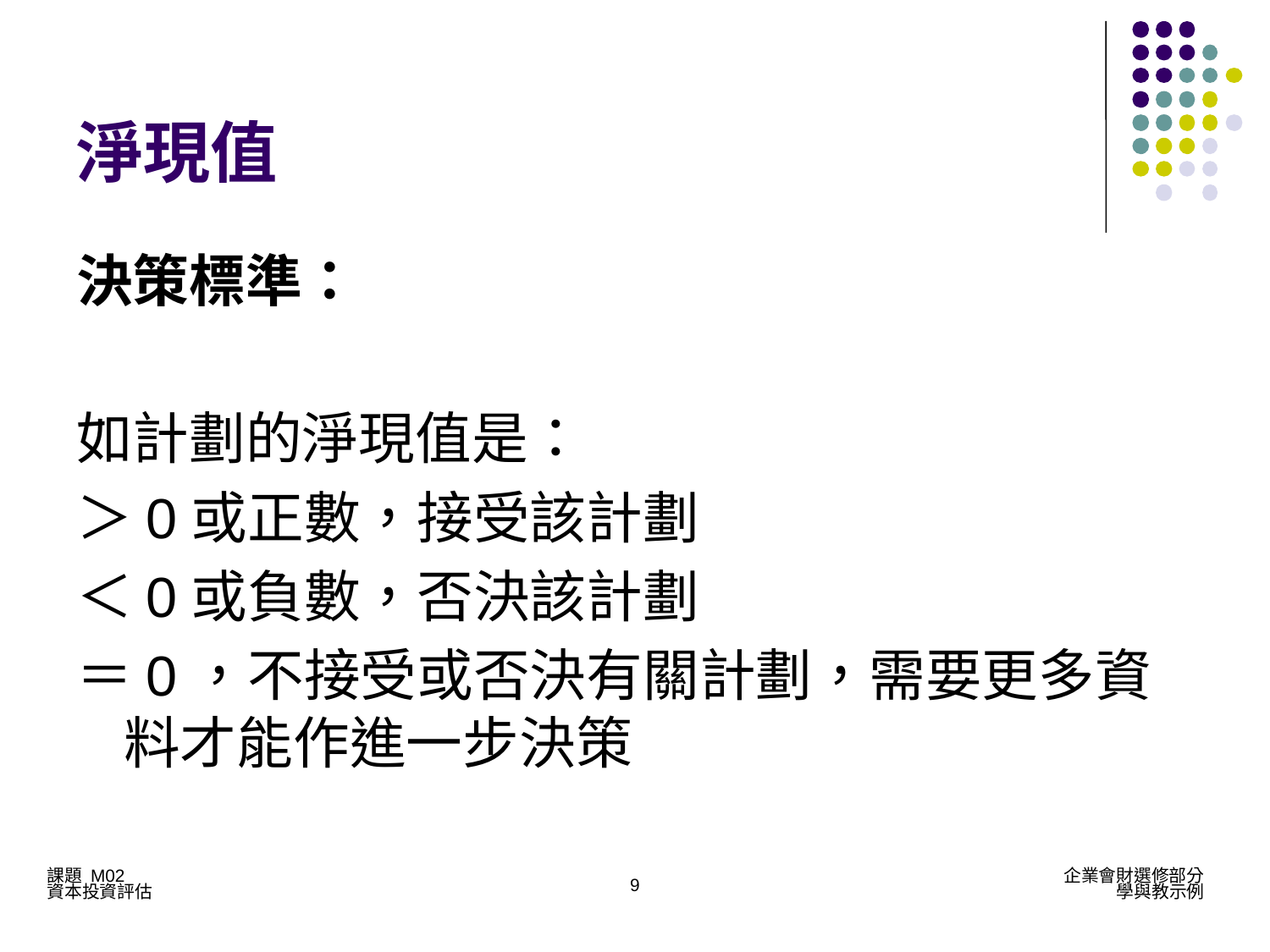

# 淨現值
決策標準：

如計劃的淨現值是：
＞0或正數，接受該計劃
＜0或負數，否決該計劃
＝0，不接受或否決有關計劃，需要更多資料才能作進一步決策
9